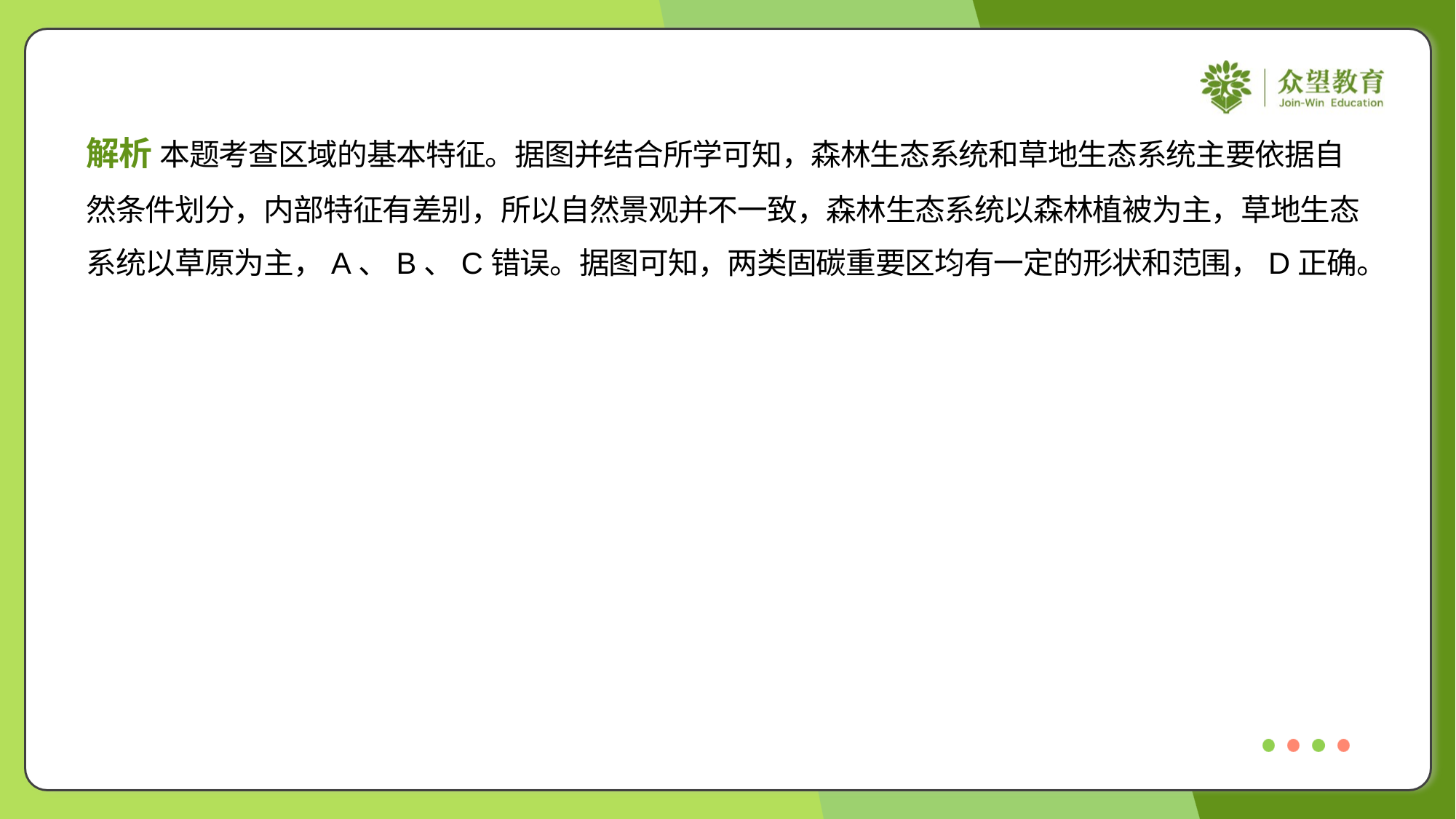

解析 本题考查区域的基本特征。据图并结合所学可知，森林生态系统和草地生态系统主要依据自
然条件划分，内部特征有差别，所以自然景观并不一致，森林生态系统以森林植被为主，草地生态
系统以草原为主，A、B、C错误。据图可知，两类固碳重要区均有一定的形状和范围，D正确。